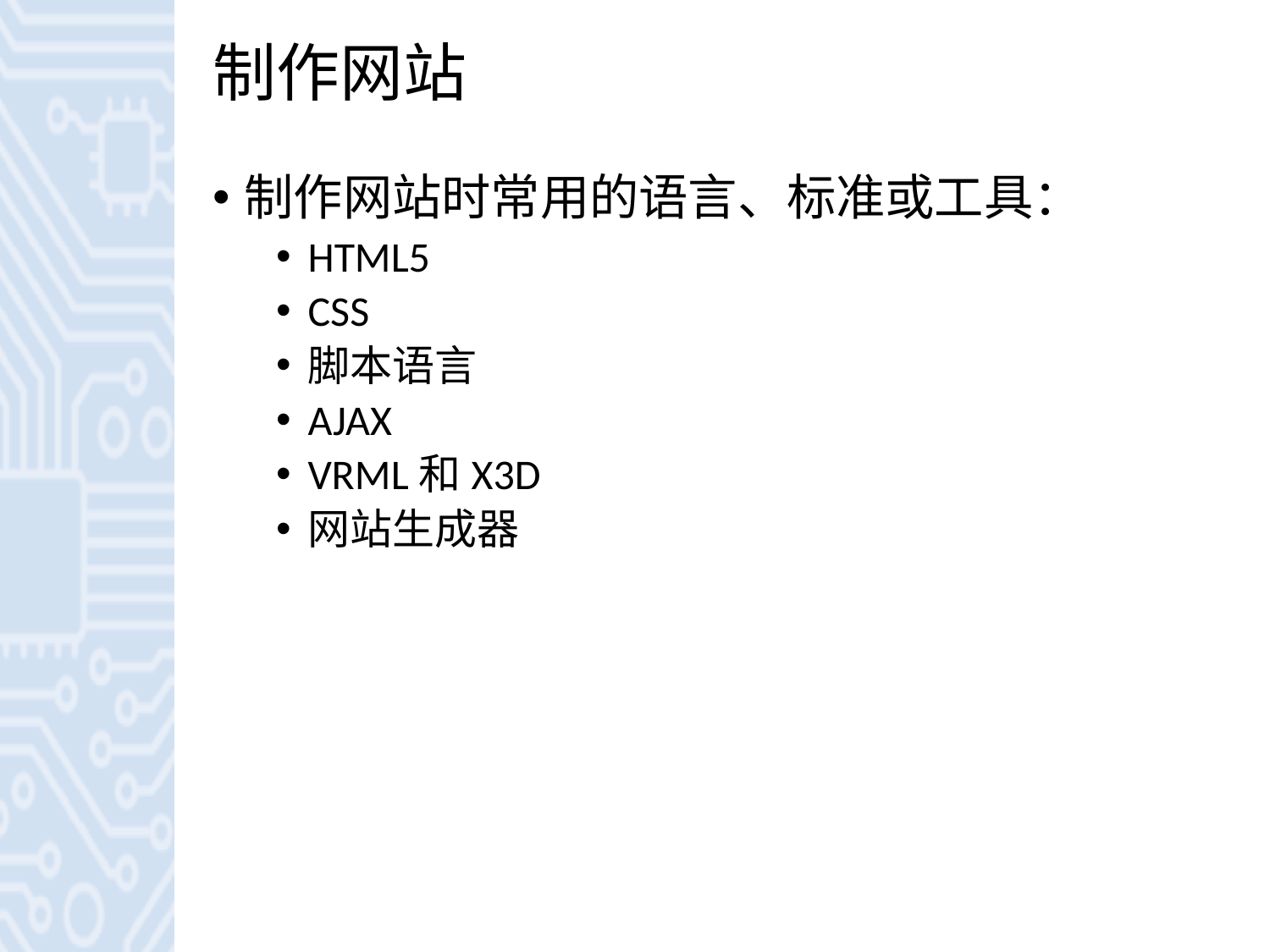

# 制作网站
制作网站时常用的语言、标准或工具：
HTML5
CSS
脚本语言
AJAX
VRML和X3D
网站生成器